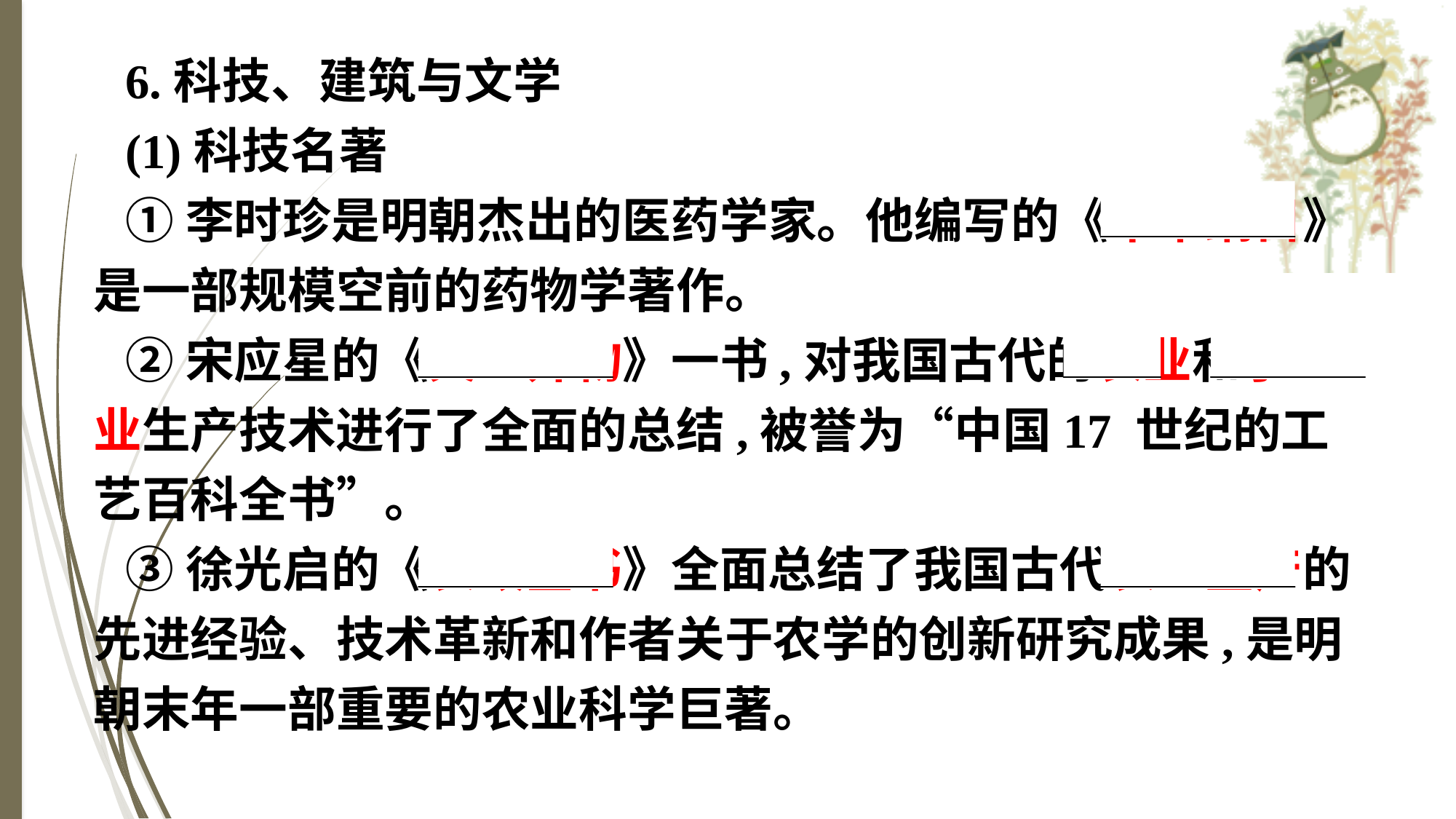

6.科技、建筑与文学
(1)科技名著
①李时珍是明朝杰出的医药学家。他编写的《本草纲目》是一部规模空前的药物学著作。
②宋应星的《天工开物》一书,对我国古代的农业和手工业生产技术进行了全面的总结,被誉为“中国17 世纪的工艺百科全书”。
③徐光启的《农政全书》全面总结了我国古代农业生产的先进经验、技术革新和作者关于农学的创新研究成果,是明朝末年一部重要的农业科学巨著。